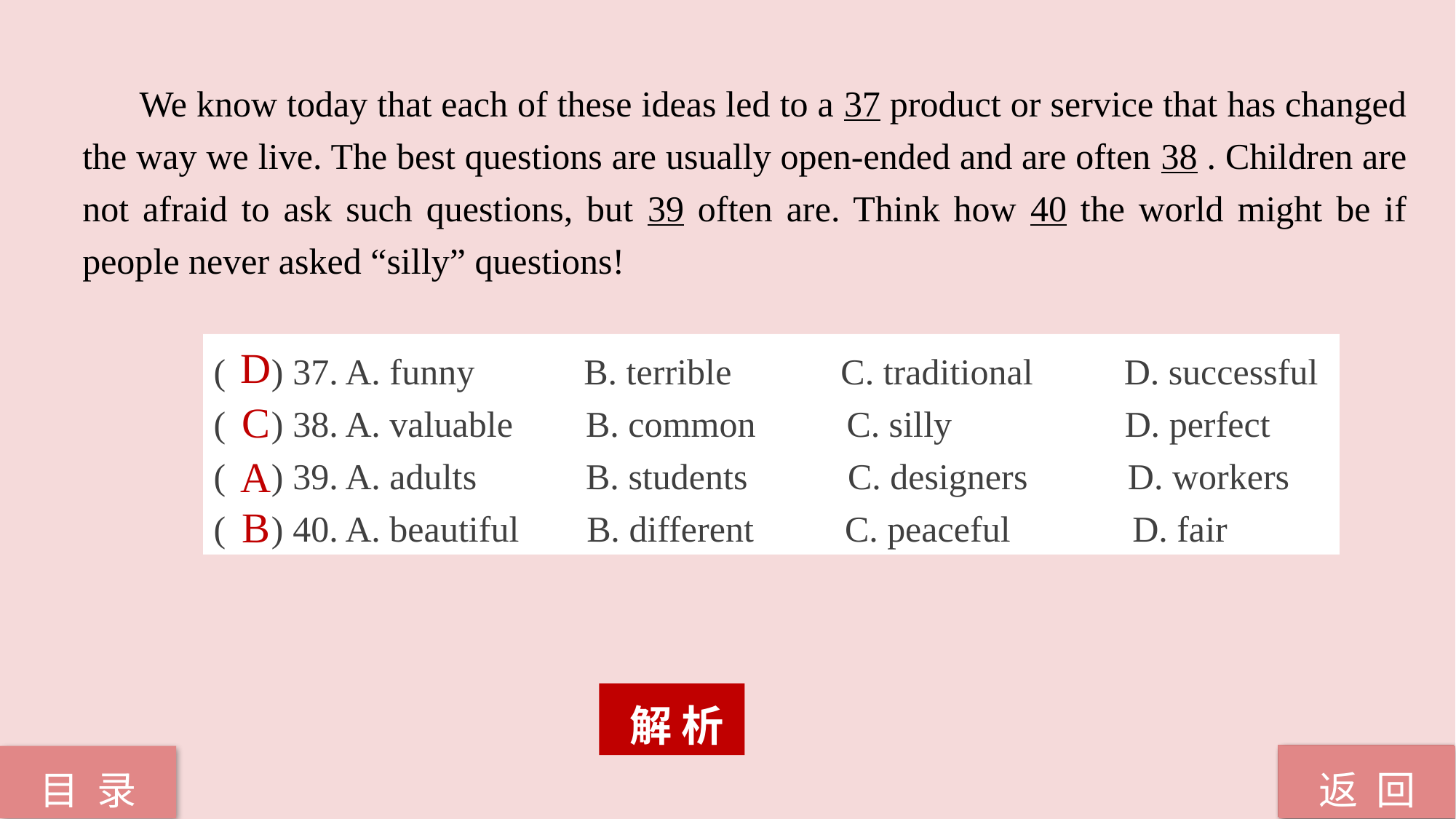

We know today that each of these ideas led to a 37 product or service that has changed
the way we live. The best questions are usually open-ended and are often 38 . Children are not afraid to ask such questions, but 39 often are. Think how 40 the world might be if people never asked “silly” questions!
D
(     ) 37. A. funny            B. terrible            C. traditional          D. successful
(     ) 38. A. valuable        B. common          C. silly                   D. perfect
(     ) 39. A. adults            B. students           C. designers           D. workers
(     ) 40. A. beautiful 	     B. different          C. peaceful 	     D. fair
C
A
B
 解 析
返  回